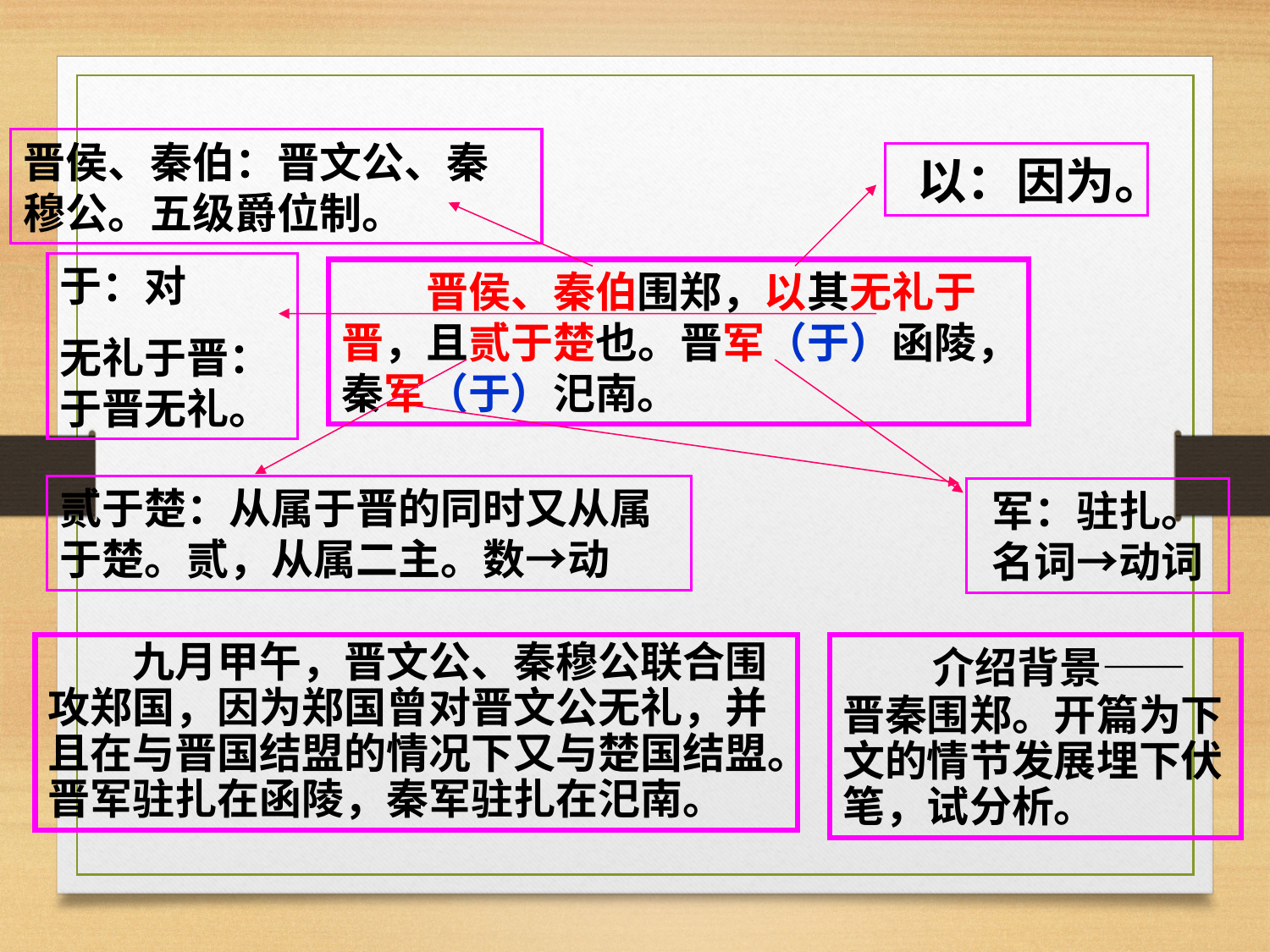

晋侯、秦伯：晋文公、秦穆公。五级爵位制。
以：因为。

于：对
无礼于晋：于晋无礼。
　　晋侯、秦伯围郑，以其无礼于晋，且贰于楚也。晋军（于）函陵，秦军（于）汜南。

贰于楚：从属于晋的同时又从属于楚。贰，从属二主。数→动
军：驻扎。名词→动词
　　九月甲午，晋文公、秦穆公联合围攻郑国，因为郑国曾对晋文公无礼，并且在与晋国结盟的情况下又与楚国结盟。晋军驻扎在函陵，秦军驻扎在汜南。
       介绍背景——晋秦围郑。开篇为下文的情节发展埋下伏笔，试分析。